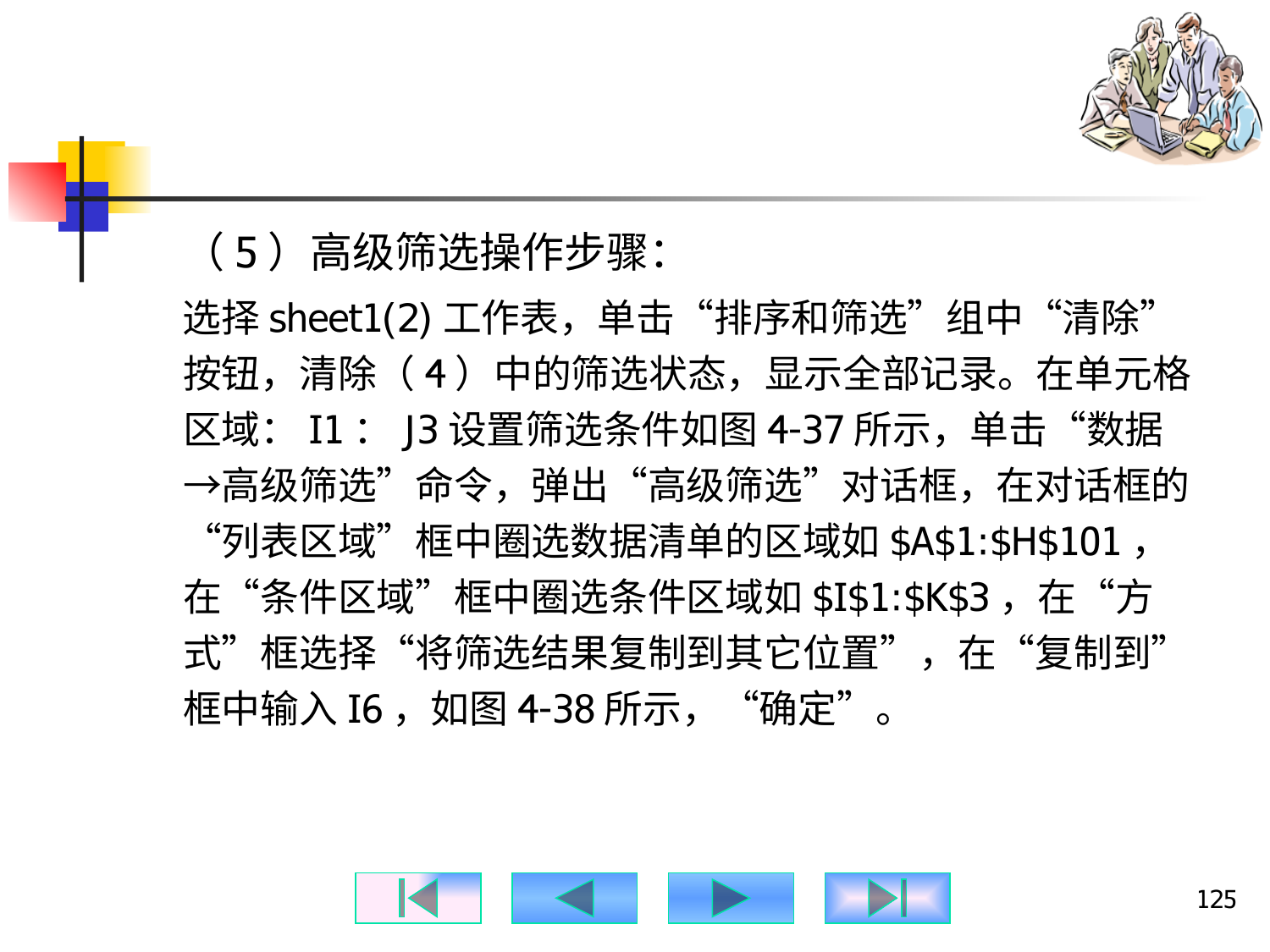

#
（5）高级筛选操作步骤：
选择sheet1(2)工作表，单击“排序和筛选”组中“清除”按钮，清除（4）中的筛选状态，显示全部记录。在单元格区域：I1：J3设置筛选条件如图4-37所示，单击“数据→高级筛选”命令，弹出“高级筛选”对话框，在对话框的“列表区域”框中圈选数据清单的区域如$A$1:$H$101，在“条件区域”框中圈选条件区域如$I$1:$K$3，在“方式”框选择“将筛选结果复制到其它位置”，在“复制到”框中输入I6，如图4-38所示，“确定”。

125